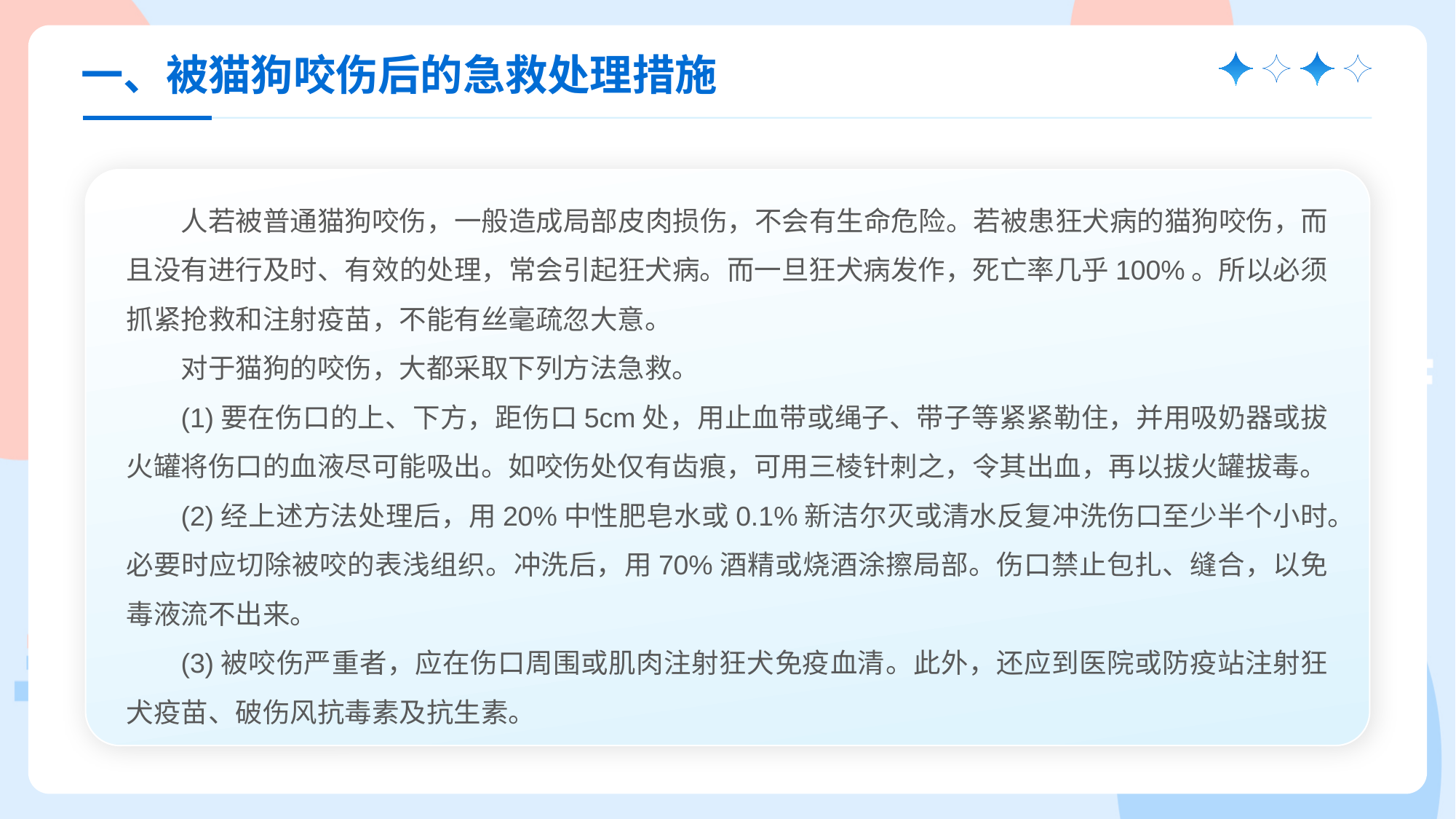

一、被猫狗咬伤后的急救处理措施

人若被普通猫狗咬伤，一般造成局部皮肉损伤，不会有生命危险。若被患狂犬病的猫狗咬伤，而且没有进行及时、有效的处理，常会引起狂犬病。而一旦狂犬病发作，死亡率几乎100%。所以必须抓紧抢救和注射疫苗，不能有丝毫疏忽大意。
对于猫狗的咬伤，大都采取下列方法急救。
(1)要在伤口的上、下方，距伤口5cm处，用止血带或绳子、带子等紧紧勒住，并用吸奶器或拔火罐将伤口的血液尽可能吸出。如咬伤处仅有齿痕，可用三棱针刺之，令其出血，再以拔火罐拔毒。
(2)经上述方法处理后，用20%中性肥皂水或0.1%新洁尔灭或清水反复冲洗伤口至少半个小时。必要时应切除被咬的表浅组织。冲洗后，用70%酒精或烧酒涂擦局部。伤口禁止包扎、缝合，以免毒液流不出来。
(3)被咬伤严重者，应在伤口周围或肌肉注射狂犬免疫血清。此外，还应到医院或防疫站注射狂犬疫苗、破伤风抗毒素及抗生素。